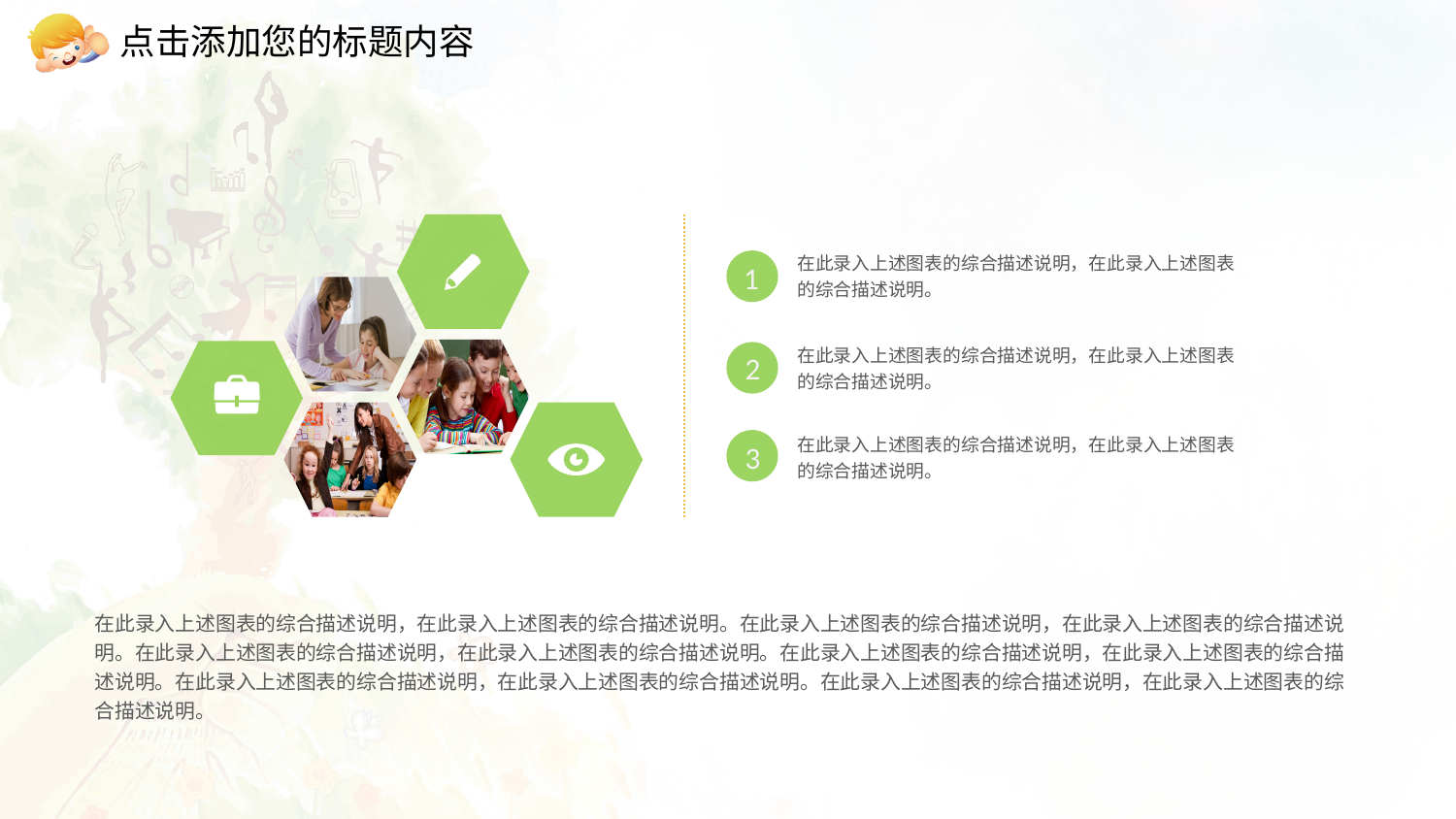

点击添加您的标题内容

在此录入上述图表的综合描述说明，在此录入上述图表的综合描述说明。

1

在此录入上述图表的综合描述说明，在此录入上述图表的综合描述说明。

2

在此录入上述图表的综合描述说明，在此录入上述图表的综合描述说明。

3
在此录入上述图表的综合描述说明，在此录入上述图表的综合描述说明。在此录入上述图表的综合描述说明，在此录入上述图表的综合描述说明。在此录入上述图表的综合描述说明，在此录入上述图表的综合描述说明。在此录入上述图表的综合描述说明，在此录入上述图表的综合描述说明。在此录入上述图表的综合描述说明，在此录入上述图表的综合描述说明。在此录入上述图表的综合描述说明，在此录入上述图表的综合描述说明。